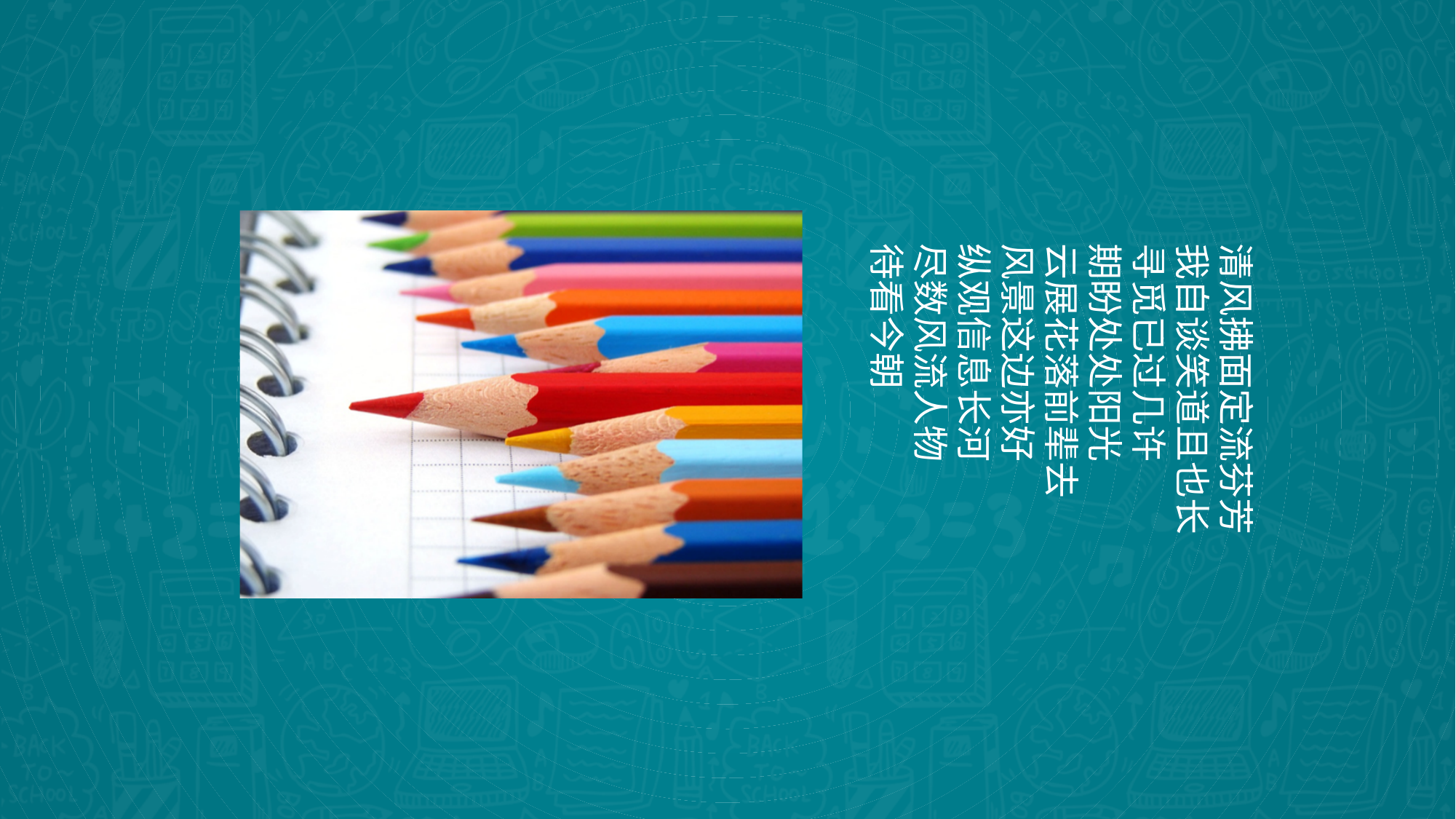

清风拂面定流芬芳
我自谈笑道且也长
寻觅已过几许
期盼处处阳光
云展花落前辈去
风景这边亦好
纵观信息长河
尽数风流人物
待看今朝